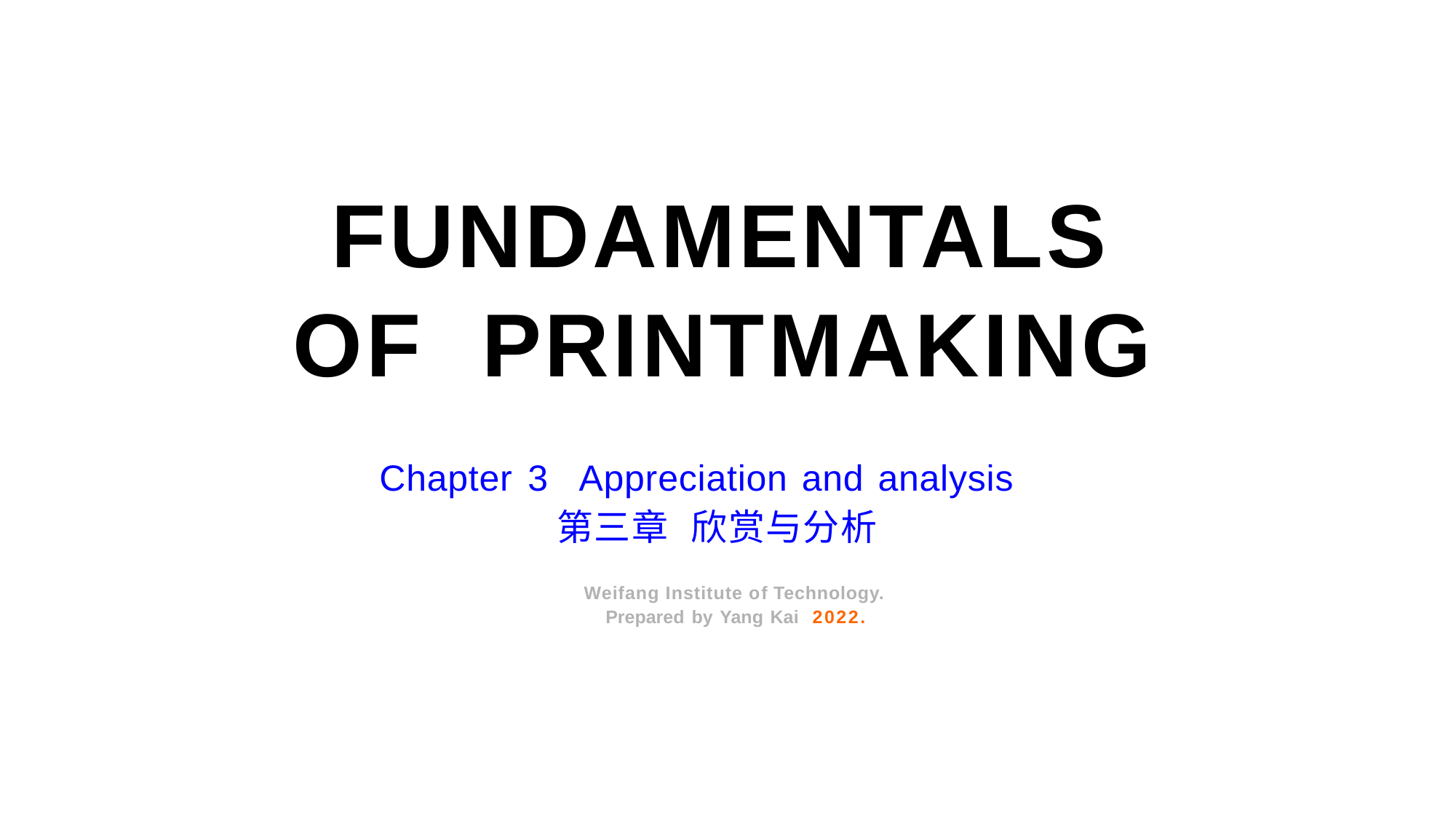

FUNDAMENTALS
OF  PRINTMAKING

Chapter 3   Appreciation and analysis
第三章  欣赏与分析

Weifang Institute of Technology.
Prepared by Yang Kai  2022.